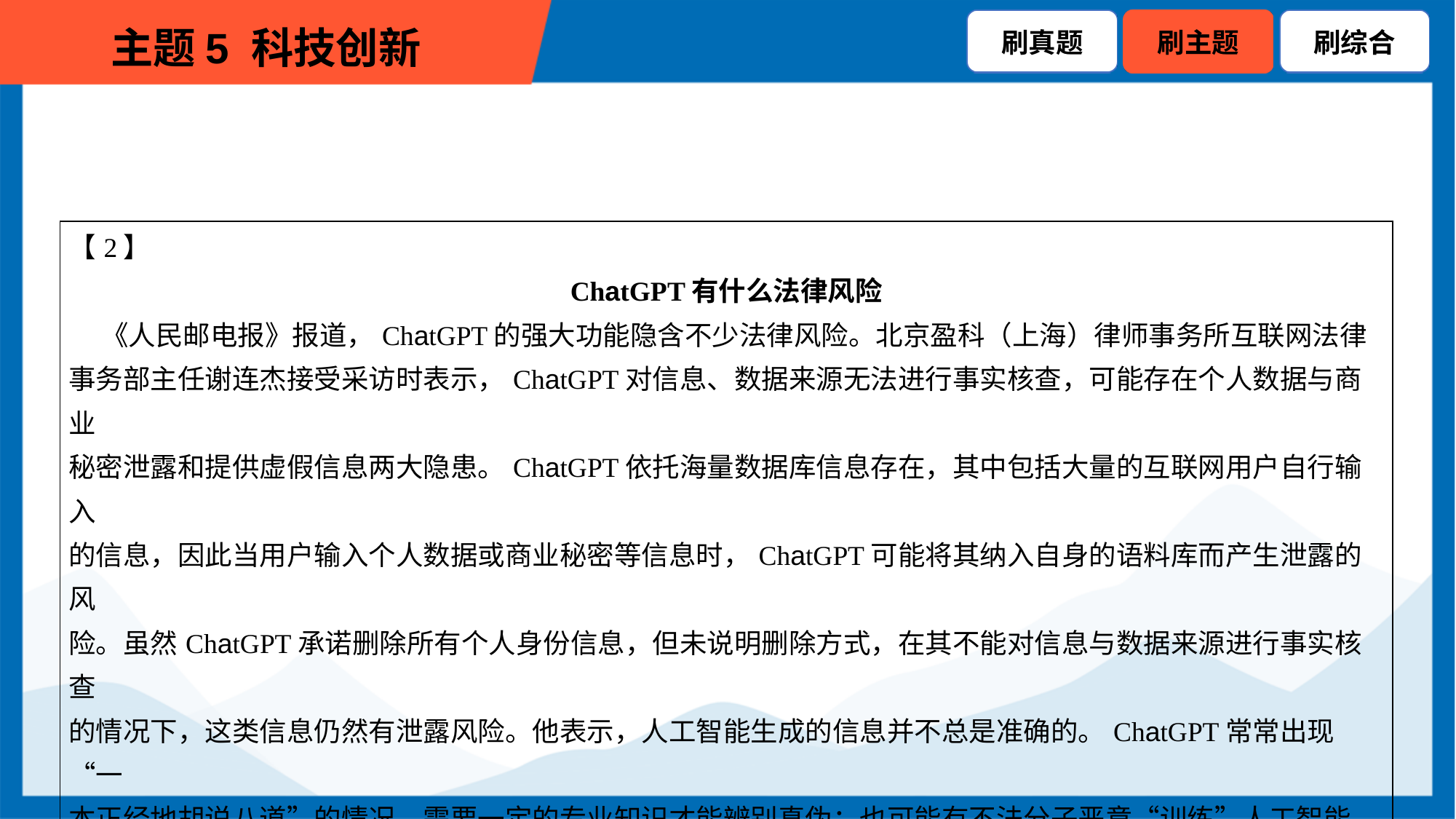

| 【2】 ChatGPT有什么法律风险 《人民邮电报》报道，ChatGPT的强大功能隐含不少法律风险。北京盈科（上海）律师事务所互联网法律 事务部主任谢连杰接受采访时表示，ChatGPT对信息、数据来源无法进行事实核查，可能存在个人数据与商业 秘密泄露和提供虚假信息两大隐患。ChatGPT依托海量数据库信息存在，其中包括大量的互联网用户自行输入 的信息，因此当用户输入个人数据或商业秘密等信息时，ChatGPT可能将其纳入自身的语料库而产生泄露的风 险。虽然ChatGPT承诺删除所有个人身份信息，但未说明删除方式，在其不能对信息与数据来源进行事实核查 的情况下，这类信息仍然有泄露风险。他表示，人工智能生成的信息并不总是准确的。ChatGPT常常出现“一 本正经地胡说八道”的情况，需要一定的专业知识才能辨别真伪；也可能有不法分子恶意“训练”人工智能，使 其提供诈骗信息、钓鱼网站等内容，损害公民人身和财产安全 |
| --- |